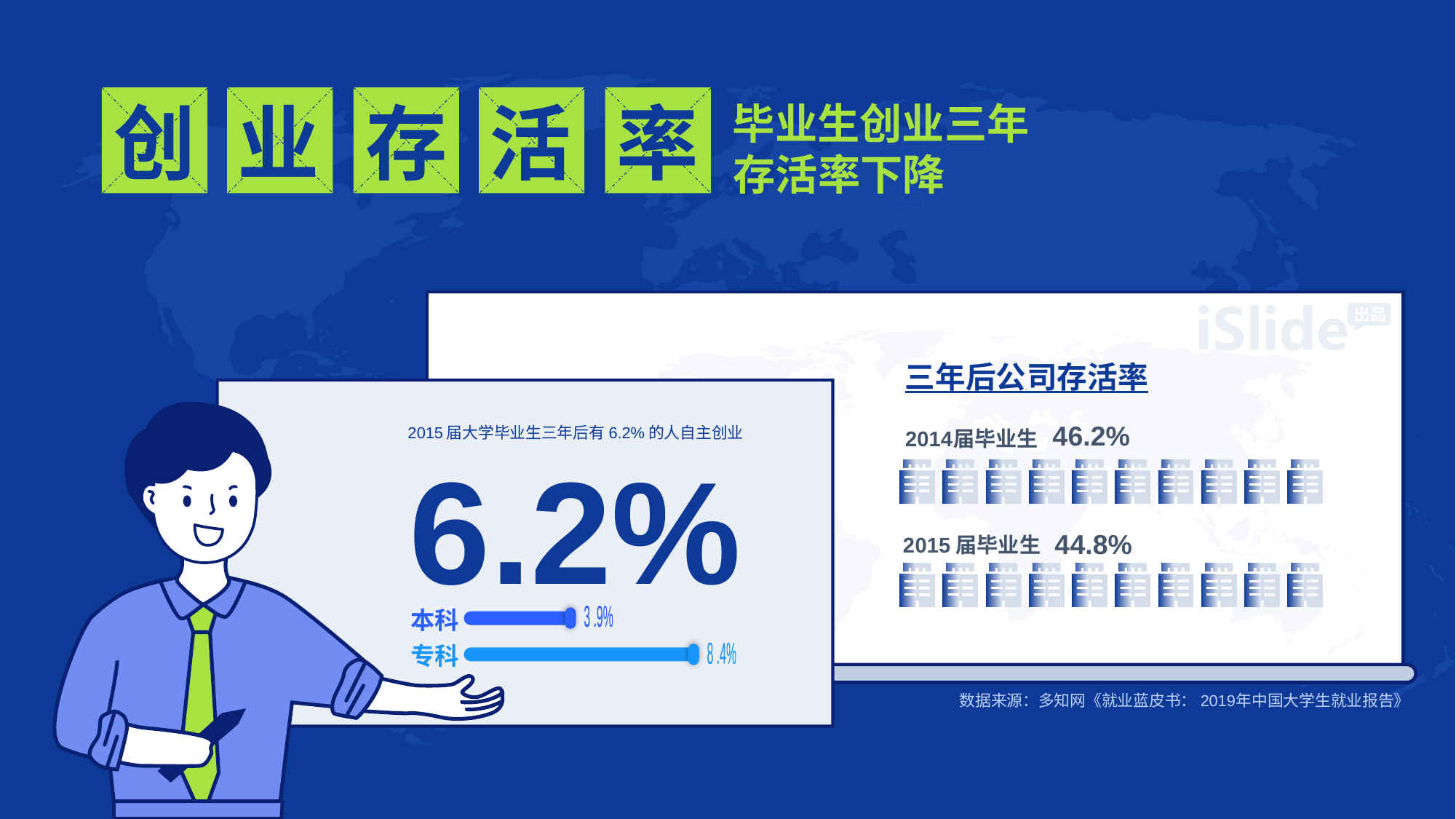

创
业

存
活

率

毕业生创业三年
 存活率下降

三年后公 司存活率

4 6.2%
2 015届大学毕业生三年后有6.2%的人自主创业
2014 届毕业生
6 .2%

4 4.8%
2 015届毕业生

本 科
3 .9%

8 .4%

专 科

数据来源：多知网《就业蓝皮书：2019 年中国大学生就业报告》